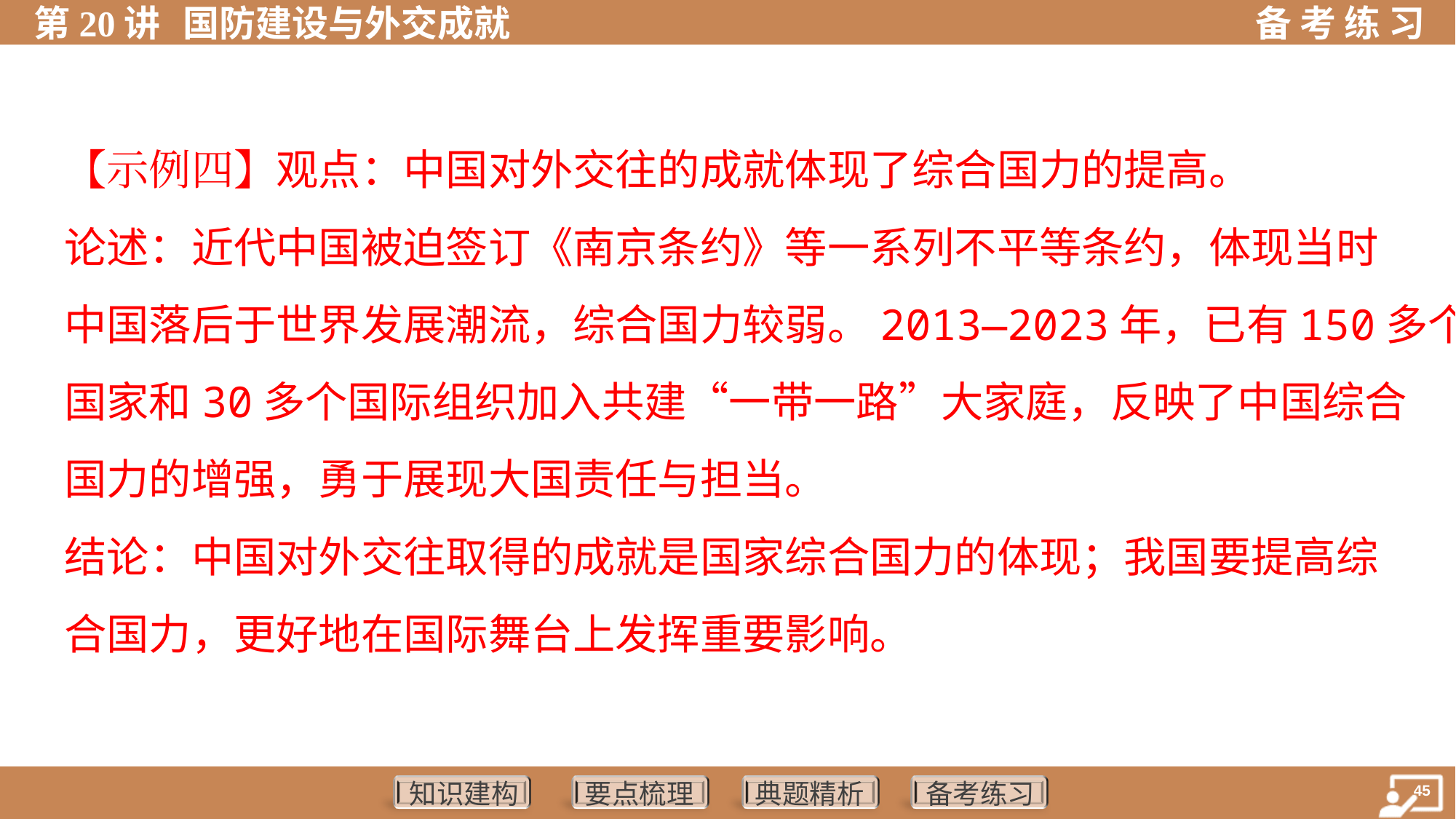

【示例四】观点：中国对外交往的成就体现了综合国力的提高。
论述：近代中国被迫签订《南京条约》等一系列不平等条约，体现当时
中国落后于世界发展潮流，综合国力较弱。2013—2023年，已有150多个
国家和30多个国际组织加入共建“一带一路”大家庭，反映了中国综合
国力的增强，勇于展现大国责任与担当。
结论：中国对外交往取得的成就是国家综合国力的体现；我国要提高综
合国力，更好地在国际舞台上发挥重要影响。